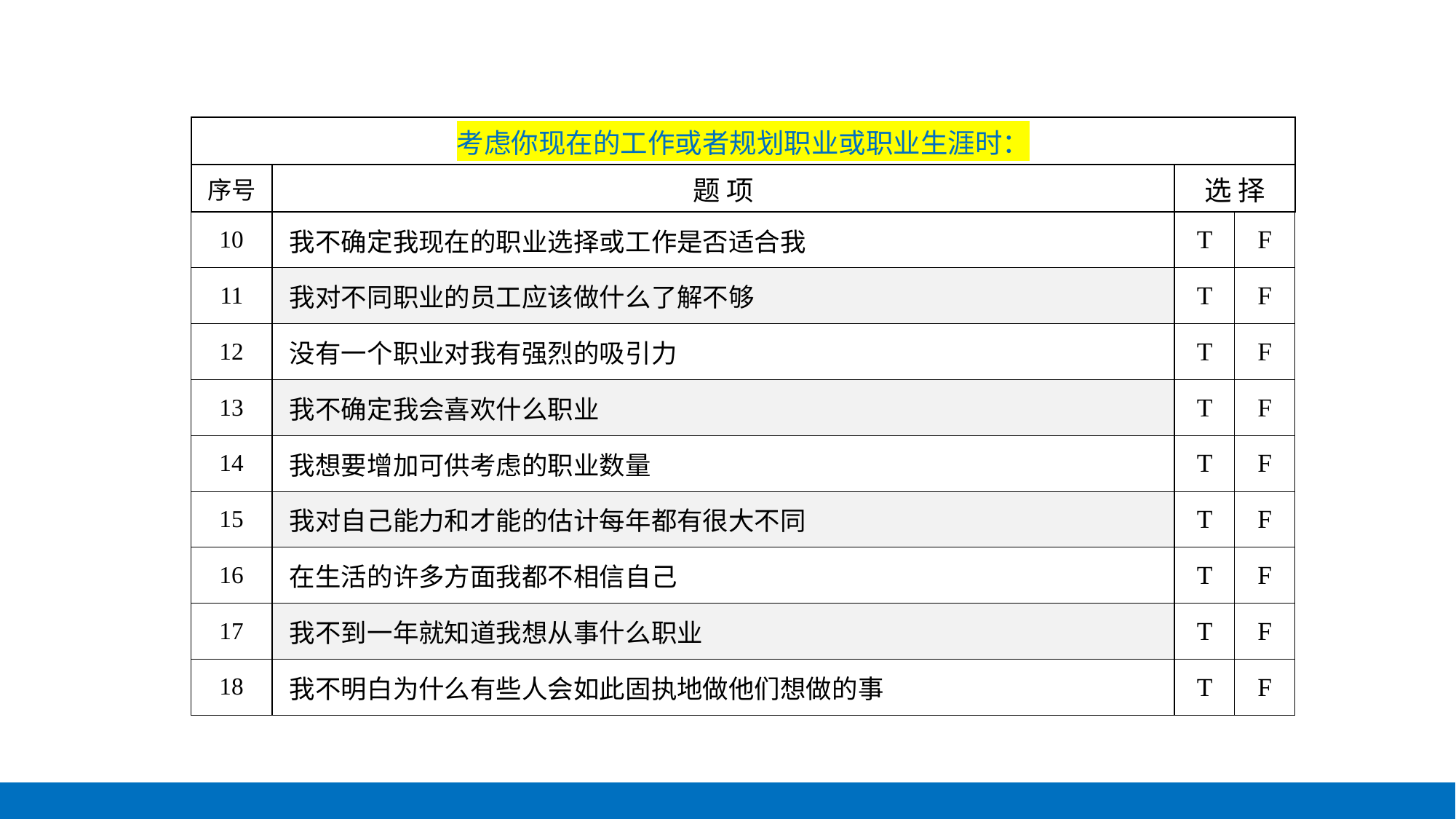

| 考虑你现在的工作或者规划职业或职业生涯时： |  |  |  |
| --- | --- | --- | --- |
| 序号 | 题 项 | 选 择 |  |
| 10 | 我不确定我现在的职业选择或工作是否适合我 | T | F |
| 11 | 我对不同职业的员工应该做什么了解不够 | T | F |
| 12 | 没有一个职业对我有强烈的吸引力 | T | F |
| 13 | 我不确定我会喜欢什么职业 | T | F |
| 14 | 我想要增加可供考虑的职业数量 | T | F |
| 15 | 我对自己能力和才能的估计每年都有很大不同 | T | F |
| 16 | 在生活的许多方面我都不相信自己 | T | F |
| 17 | 我不到一年就知道我想从事什么职业 | T | F |
| 18 | 我不明白为什么有些人会如此固执地做他们想做的事 | T | F |